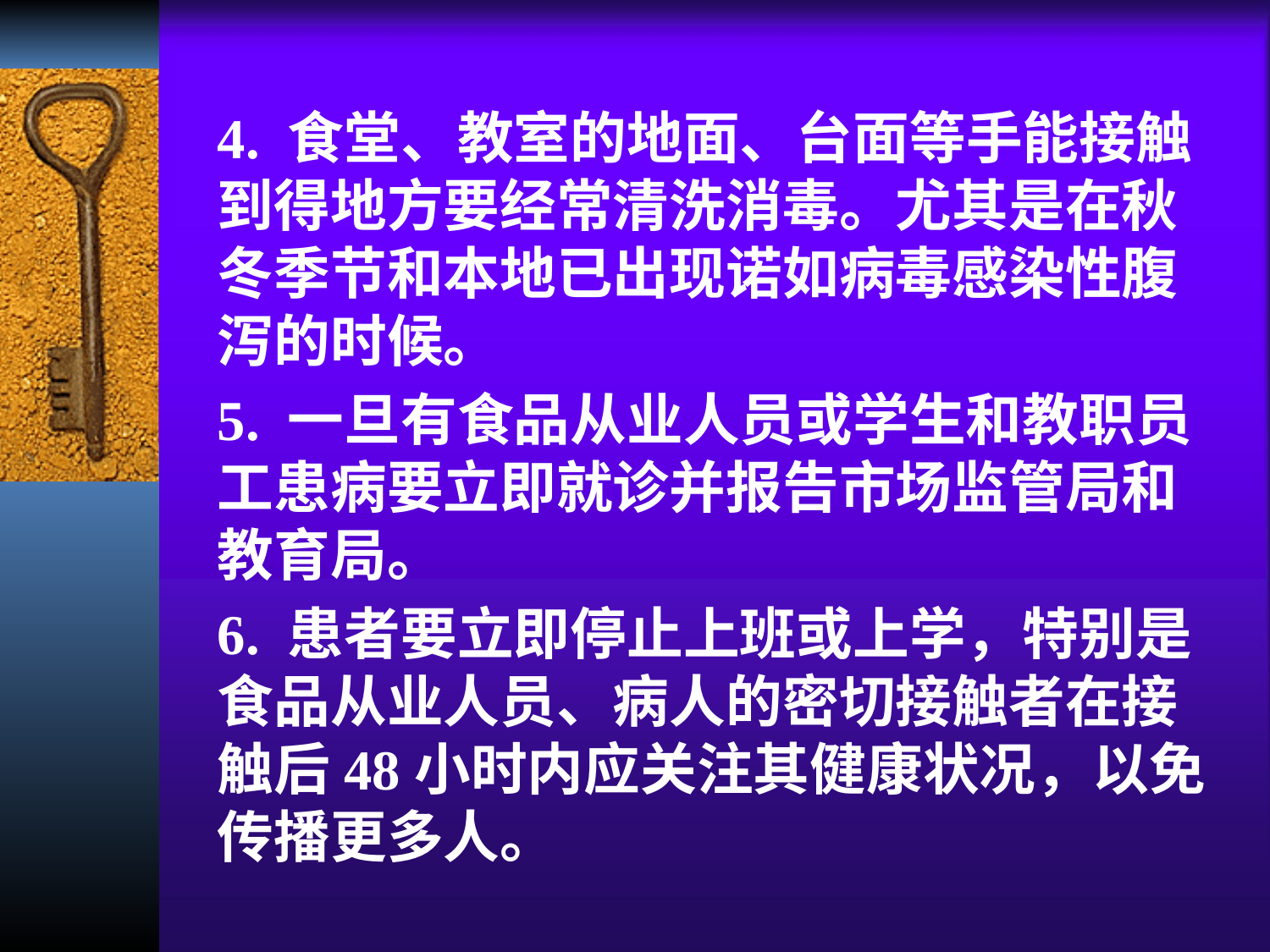

4. 食堂、教室的地面、台面等手能接触到得地方要经常清洗消毒。尤其是在秋冬季节和本地已出现诺如病毒感染性腹泻的时候。
5. 一旦有食品从业人员或学生和教职员工患病要立即就诊并报告市场监管局和教育局。
6. 患者要立即停止上班或上学，特别是食品从业人员、病人的密切接触者在接触后48小时内应关注其健康状况，以免传播更多人。